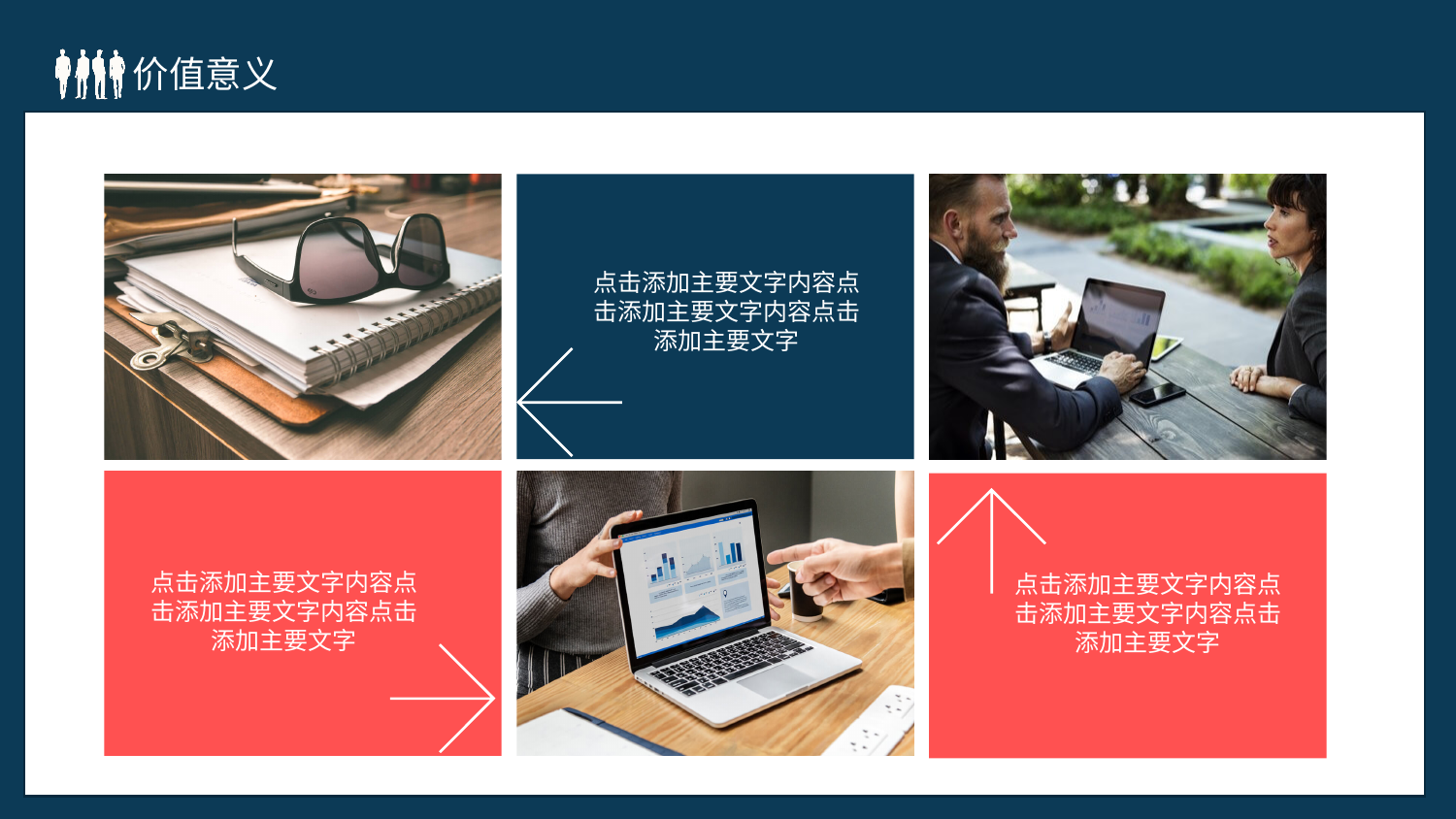

点击添加主要文字内容点击添加主要文字内容点击添加主要文字

点击添加主要文字内容点击添加主要文字内容点击添加主要文字

点击添加主要文字内容点击添加主要文字内容点击添加主要文字